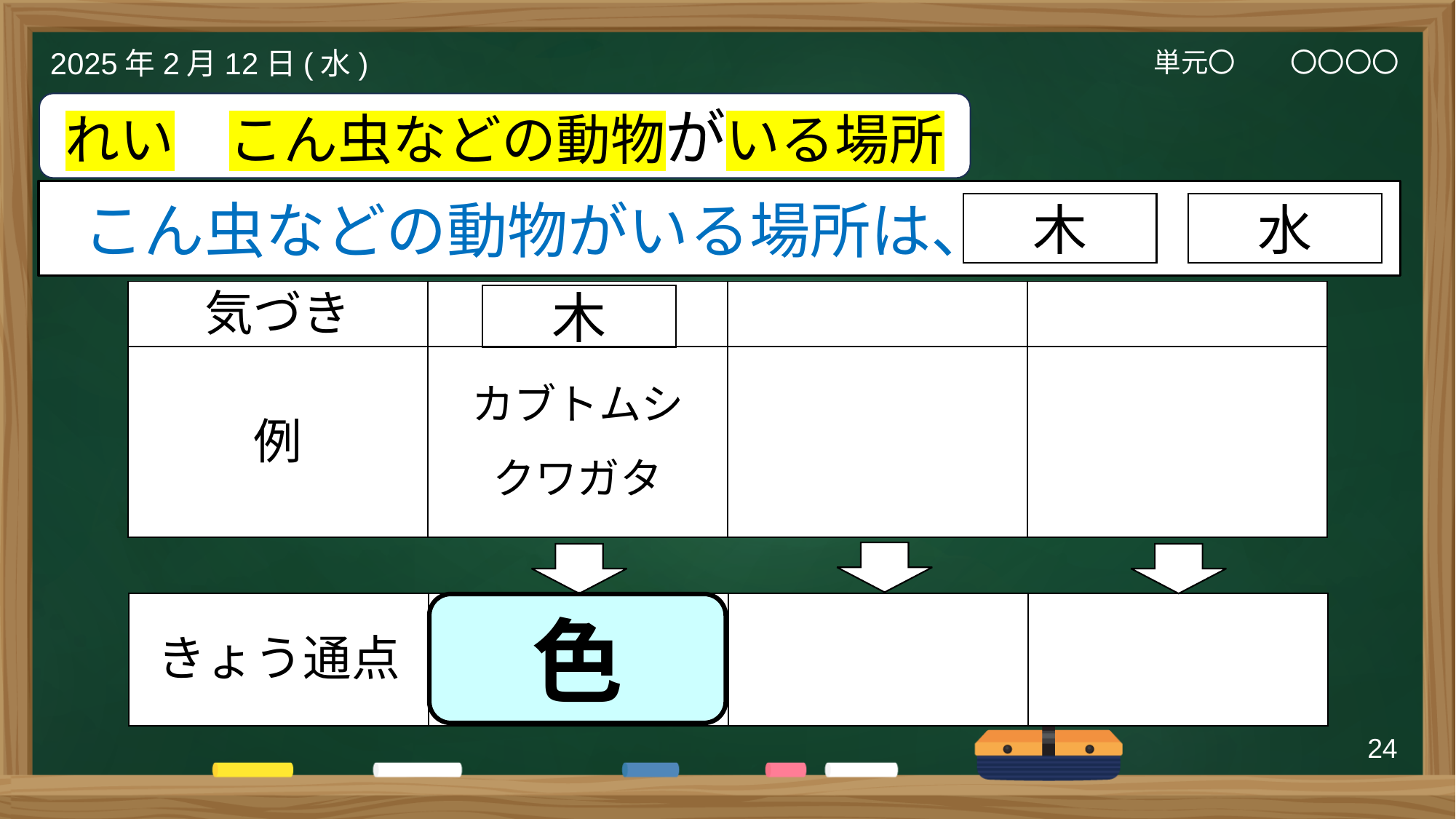

単元〇　　〇〇〇〇
2025年2月12日(水)
れい　こん虫などの動物がいる場所
こん虫などの動物がいる場所は、　　　　　。
木
水
| 気づき |  |  |  |
| --- | --- | --- | --- |
| 例 | カブトムシ クワガタ |  |  |
木

| きょう通点 | 黒や茶色 じゅえきを吸う |  |  |
| --- | --- | --- | --- |
色
24